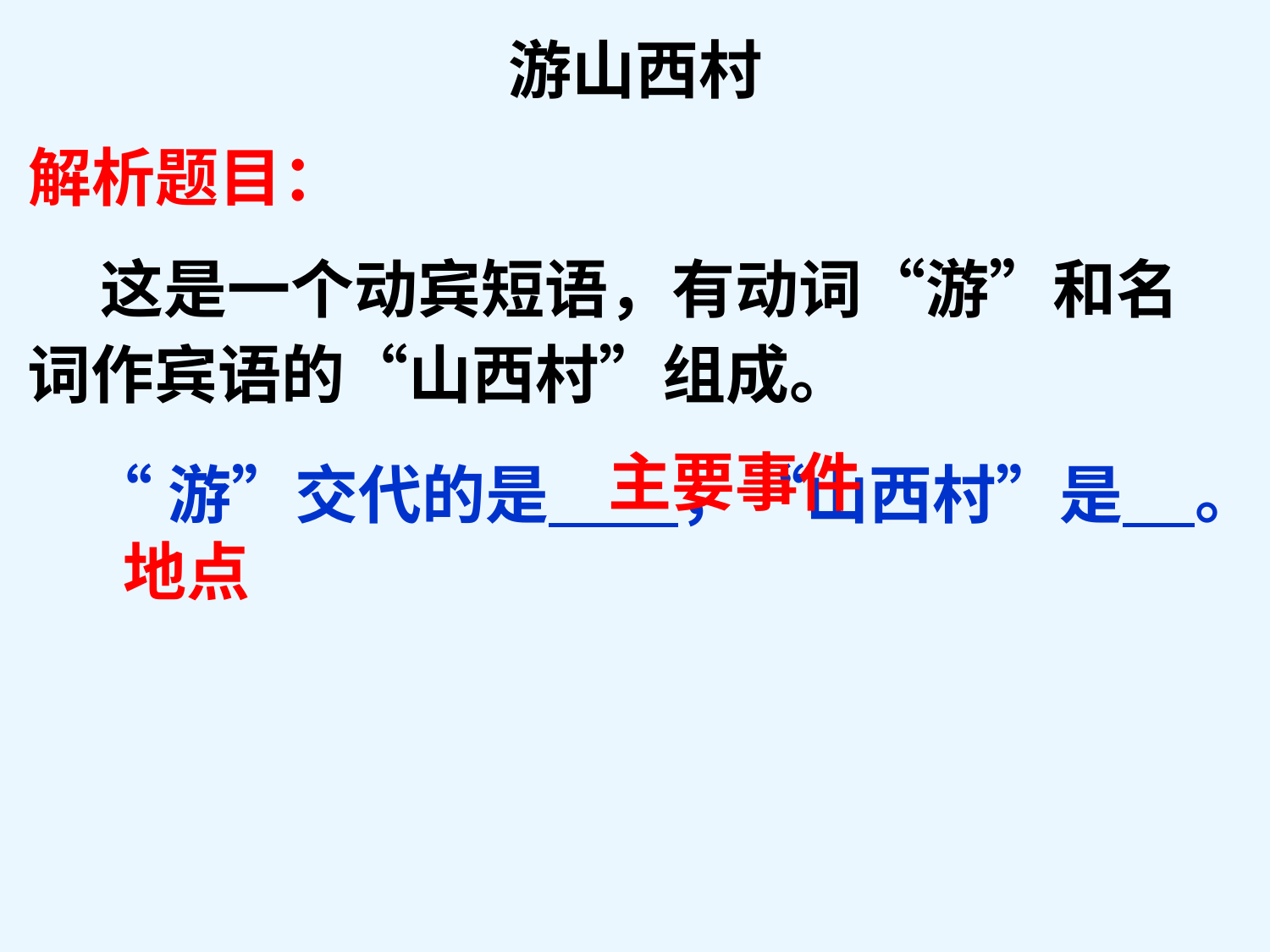

游山西村
解析题目：
    这是一个动宾短语，有动词“游”和名词作宾语的“山西村”组成。
   “游”交代的是         ，“山西村”是     。
主要事件
地点